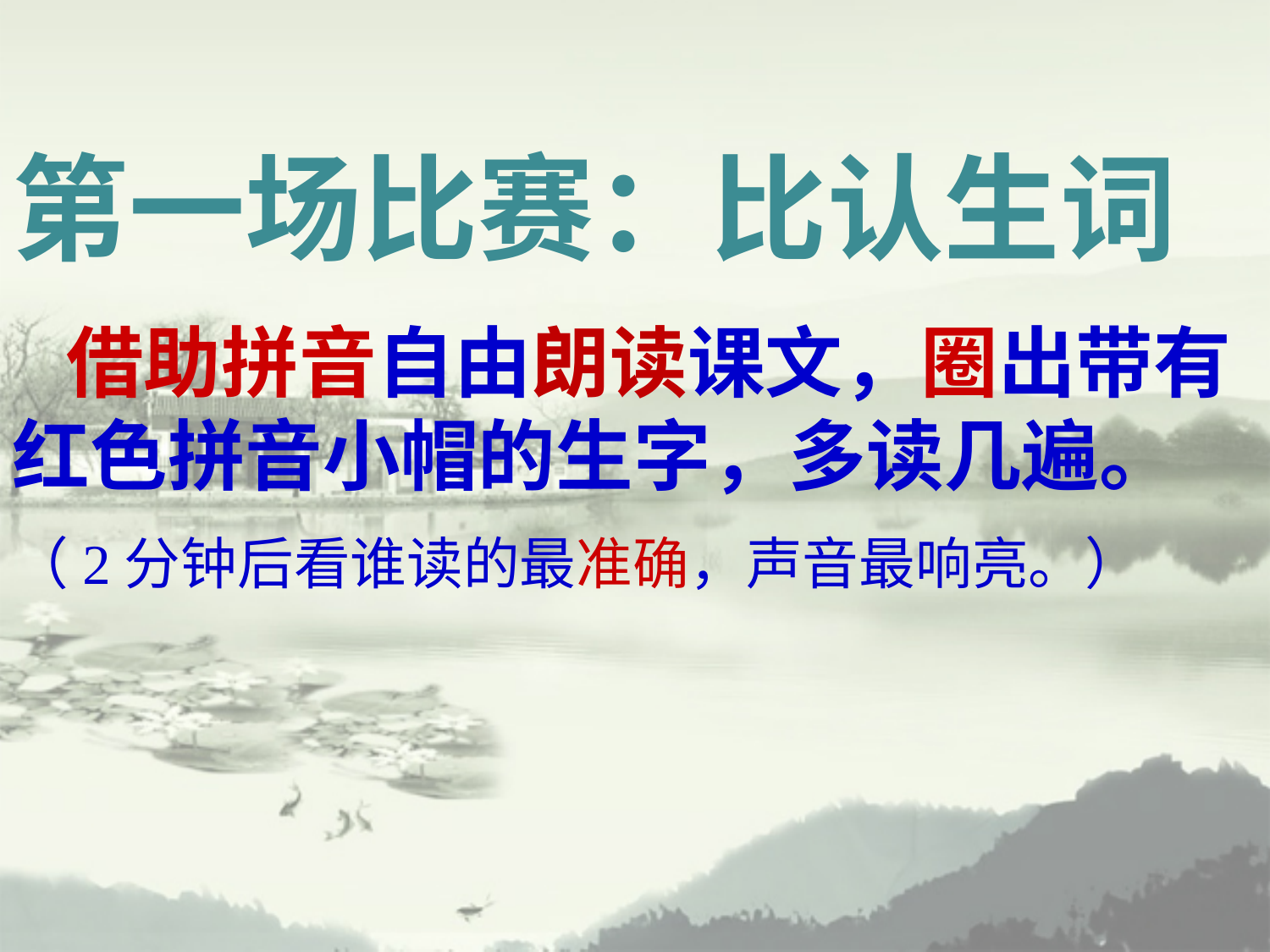

第一场比赛：比认生词
  借助拼音自由朗读课文，圈出带有红色拼音小帽的生字，多读几遍。
（2分钟后看谁读的最准确，声音最响亮。）